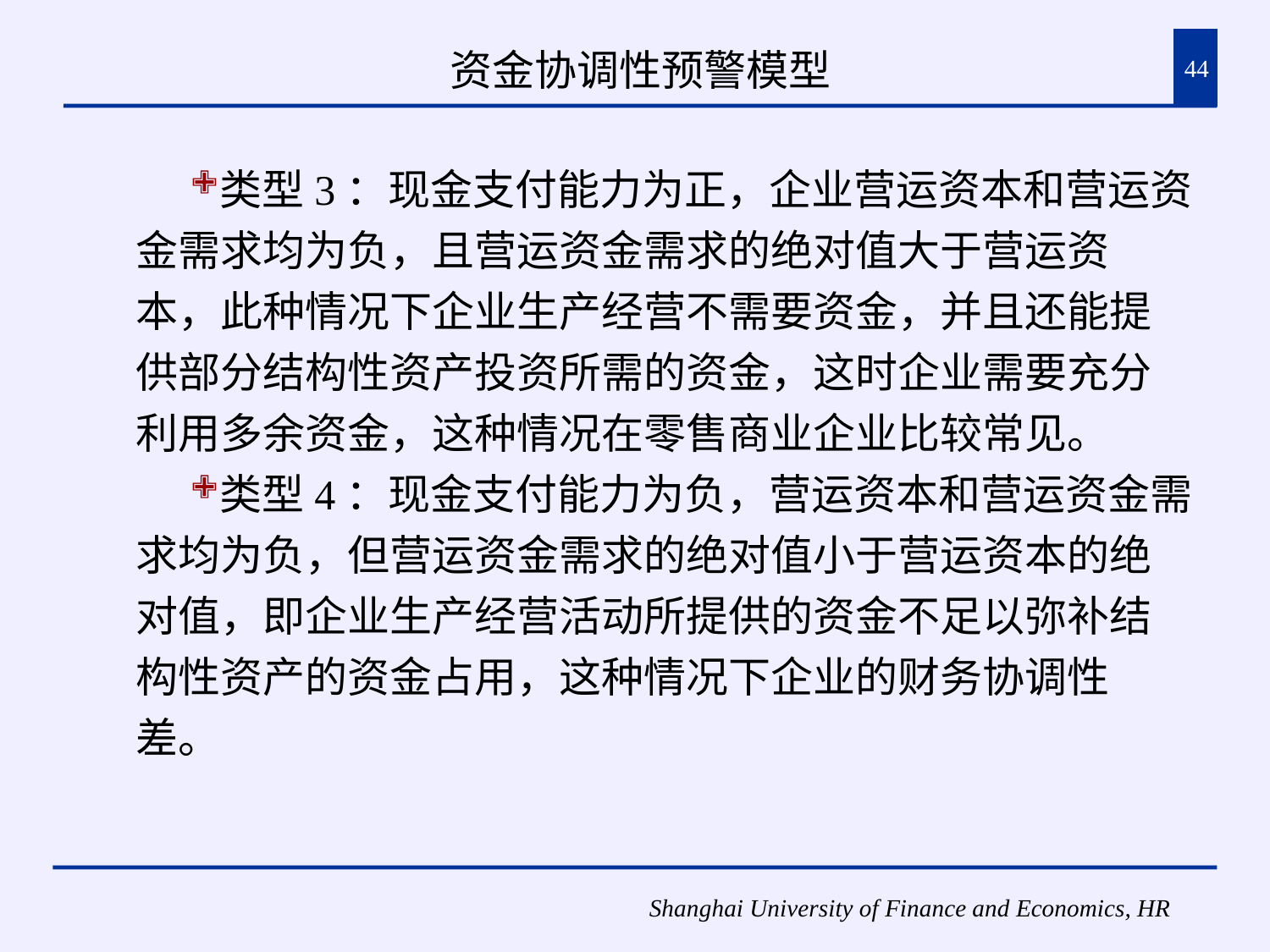

# 资金协调性预警模型
44
类型3：现金支付能力为正，企业营运资本和营运资金需求均为负，且营运资金需求的绝对值大于营运资本，此种情况下企业生产经营不需要资金，并且还能提供部分结构性资产投资所需的资金，这时企业需要充分利用多余资金，这种情况在零售商业企业比较常见。
类型4：现金支付能力为负，营运资本和营运资金需求均为负，但营运资金需求的绝对值小于营运资本的绝对值，即企业生产经营活动所提供的资金不足以弥补结构性资产的资金占用，这种情况下企业的财务协调性差。